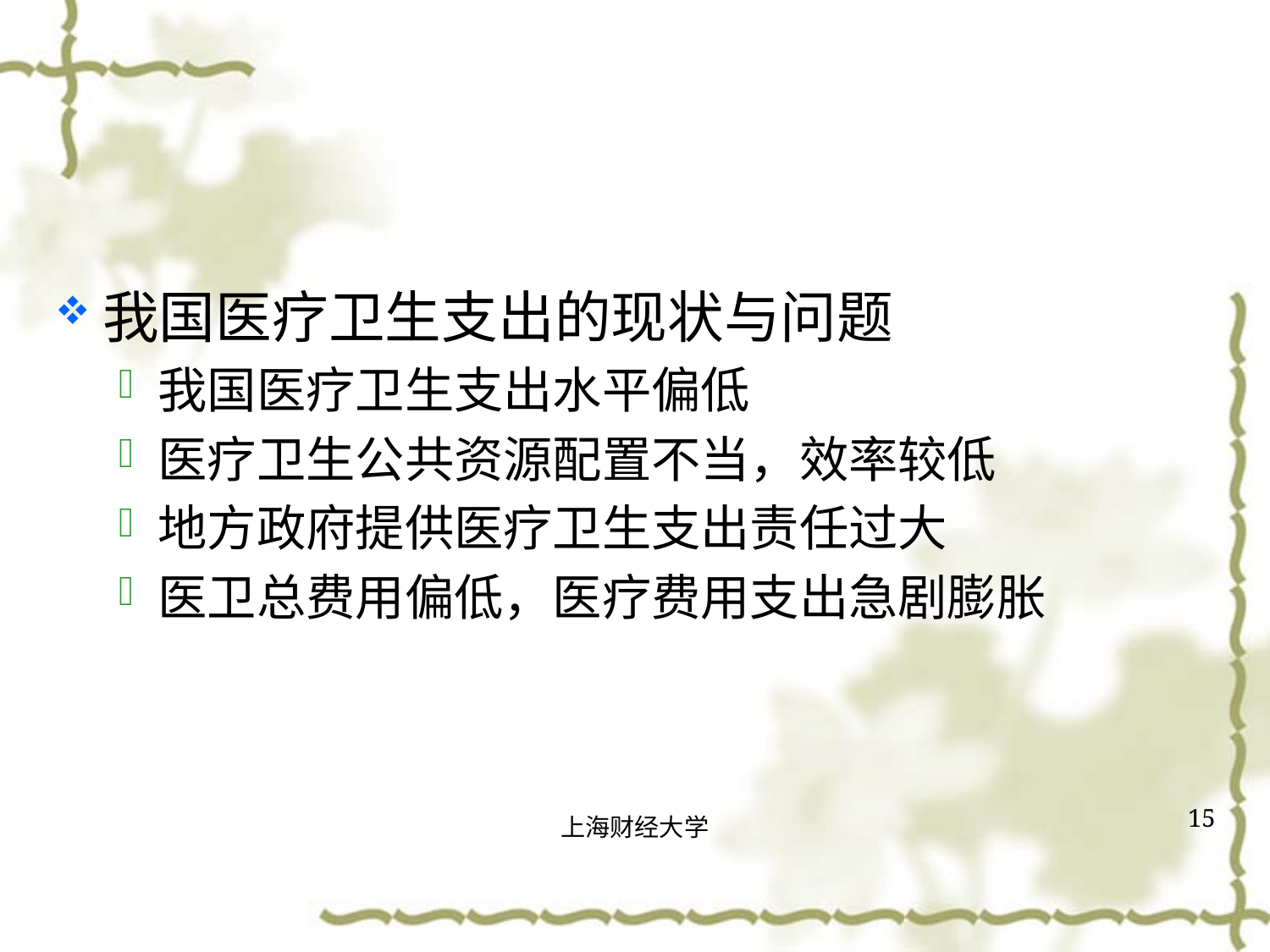

#
我国医疗卫生支出的现状与问题
我国医疗卫生支出水平偏低
医疗卫生公共资源配置不当，效率较低
地方政府提供医疗卫生支出责任过大
医卫总费用偏低，医疗费用支出急剧膨胀
15
上海财经大学